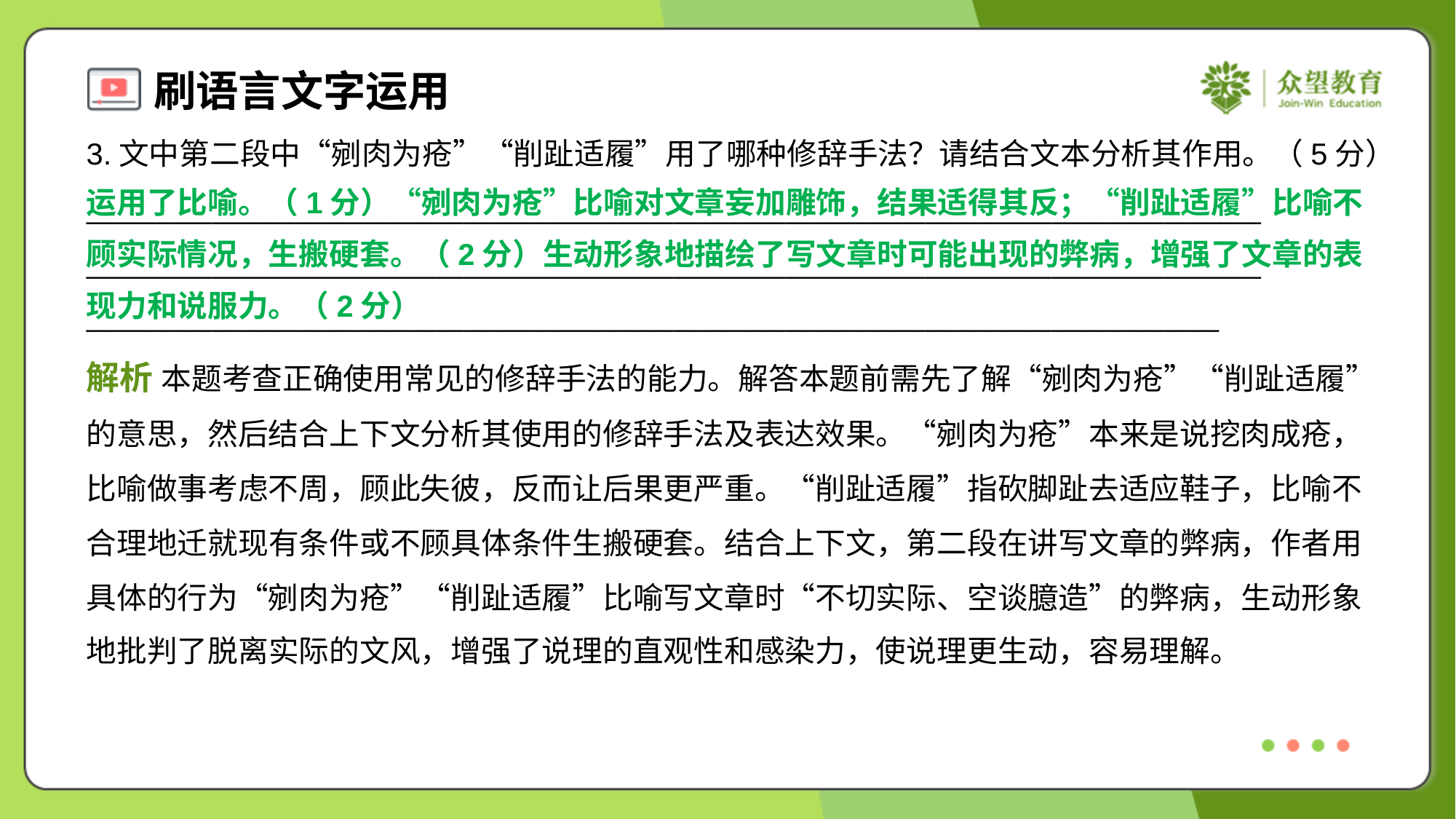

3.文中第二段中“剜肉为疮”“削趾适履”用了哪种修辞手法？请结合文本分析其作用。（5分）
运用了比喻。（1分）“剜肉为疮”比喻对文章妄加雕饰，结果适得其反；“削趾适履”比喻不
顾实际情况，生搬硬套。（2分）生动形象地描绘了写文章时可能出现的弊病，增强了文章的表
现力和说服力。（2分）
____________________________________________________________________________________
____________________________________________________________________________________
_________________________________________________________________________________
解析 本题考查正确使用常见的修辞手法的能力。解答本题前需先了解“剜肉为疮”“削趾适履”
的意思，然后结合上下文分析其使用的修辞手法及表达效果。“剜肉为疮”本来是说挖肉成疮，
比喻做事考虑不周，顾此失彼，反而让后果更严重。“削趾适履”指砍脚趾去适应鞋子，比喻不
合理地迁就现有条件或不顾具体条件生搬硬套。结合上下文，第二段在讲写文章的弊病，作者用
具体的行为“剜肉为疮”“削趾适履”比喻写文章时“不切实际、空谈臆造”的弊病，生动形象
地批判了脱离实际的文风，增强了说理的直观性和感染力，使说理更生动，容易理解。